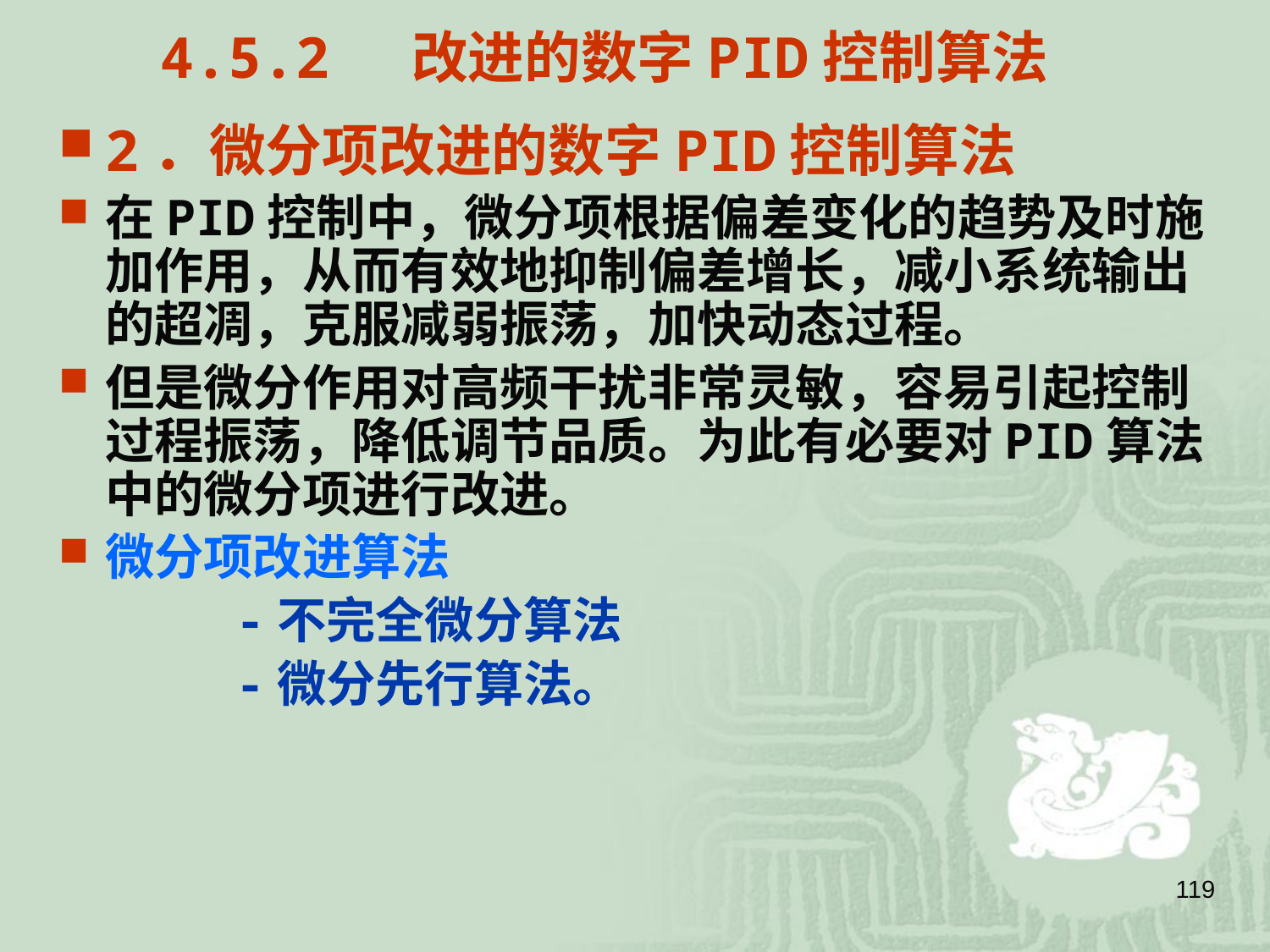

4.5.2  改进的数字PID控制算法
2．微分项改进的数字PID控制算法
在PID控制中，微分项根据偏差变化的趋势及时施加作用，从而有效地抑制偏差增长，减小系统输出的超凋，克服减弱振荡，加快动态过程。
但是微分作用对高频干扰非常灵敏，容易引起控制过程振荡，降低调节品质。为此有必要对PID算法中的微分项进行改进。
微分项改进算法
      -不完全微分算法
      -微分先行算法。

119